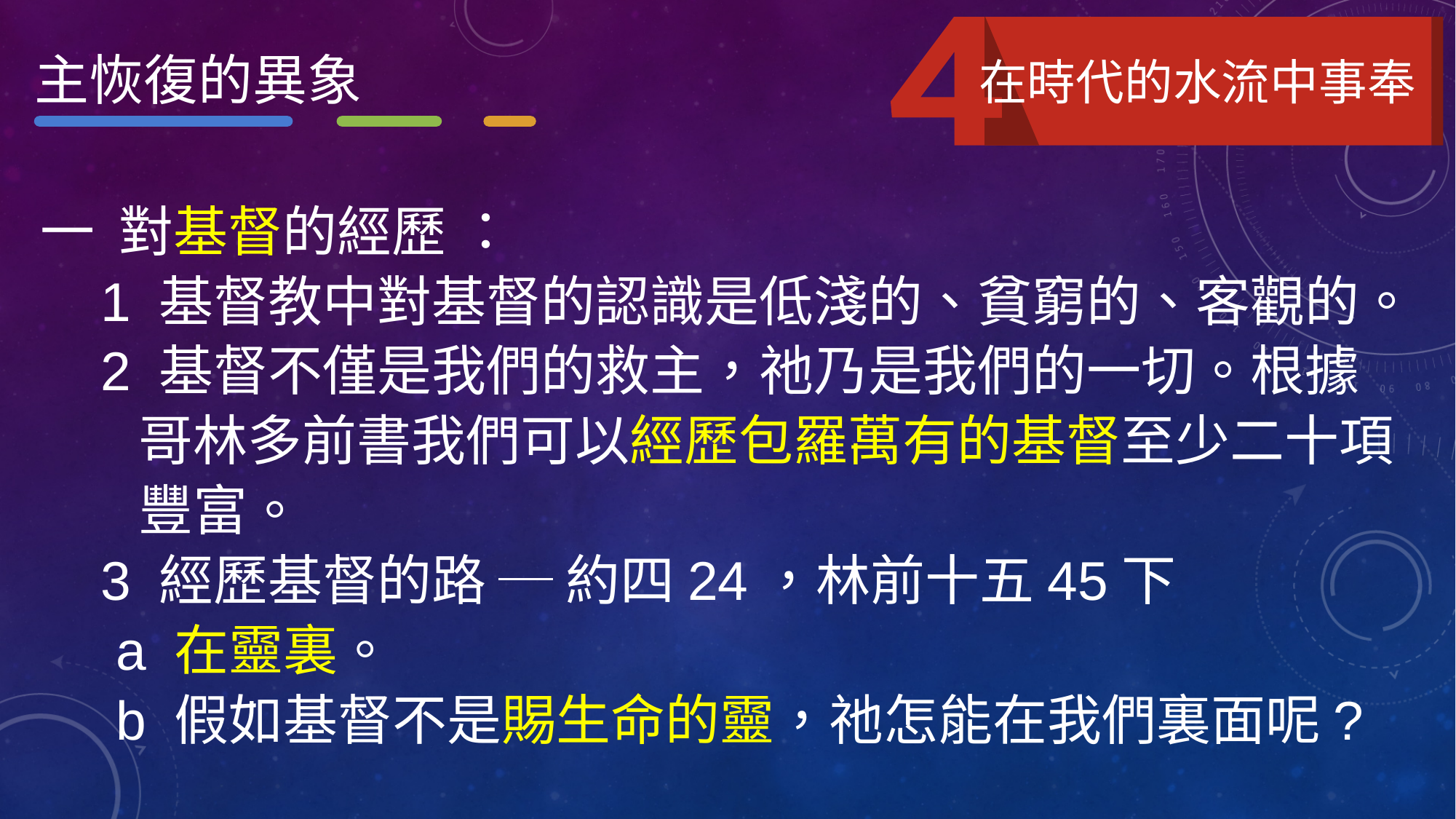

主恢復的異象

在時代的水流中事奉

一  對基督的經歷 ：
    1 基督教中對基督的認識是低淺的、貧窮的、客觀的。
    2 基督不僅是我們的救主，祂乃是我們的一切。根據
       哥林多前書我們可以經歷包羅萬有的基督至少二十項
       豐富。
    3 經歷基督的路 ─ 約四24，林前十五45下
     a 在靈裏。
     b 假如基督不是賜生命的靈，祂怎能在我們裏面呢?